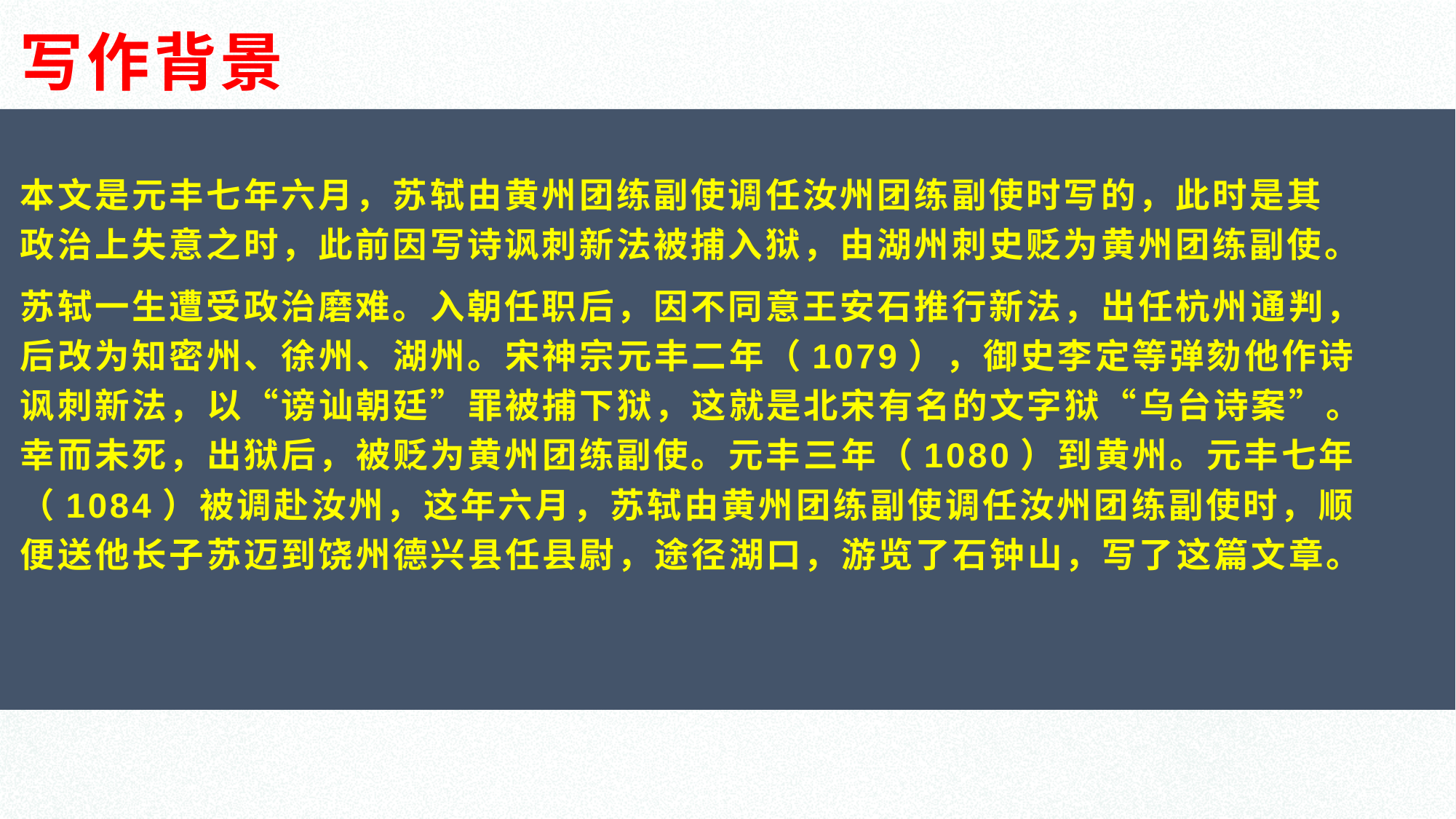

写作背景

本文是元丰七年六月，苏轼由黄州团练副使调任汝州团练副使时写的，此时是其政治上失意之时，此前因写诗讽刺新法被捕入狱，由湖州刺史贬为黄州团练副使。
苏轼一生遭受政治磨难。入朝任职后，因不同意王安石推行新法，出任杭州通判，后改为知密州、徐州、湖州。宋神宗元丰二年（1079），御史李定等弹劾他作诗讽刺新法，以“谤讪朝廷”罪被捕下狱，这就是北宋有名的文字狱“乌台诗案”。幸而未死，出狱后，被贬为黄州团练副使。元丰三年（1080）到黄州。元丰七年（1084）被调赴汝州，这年六月，苏轼由黄州团练副使调任汝州团练副使时，顺便送他长子苏迈到饶州德兴县任县尉，途径湖口，游览了石钟山，写了这篇文章。